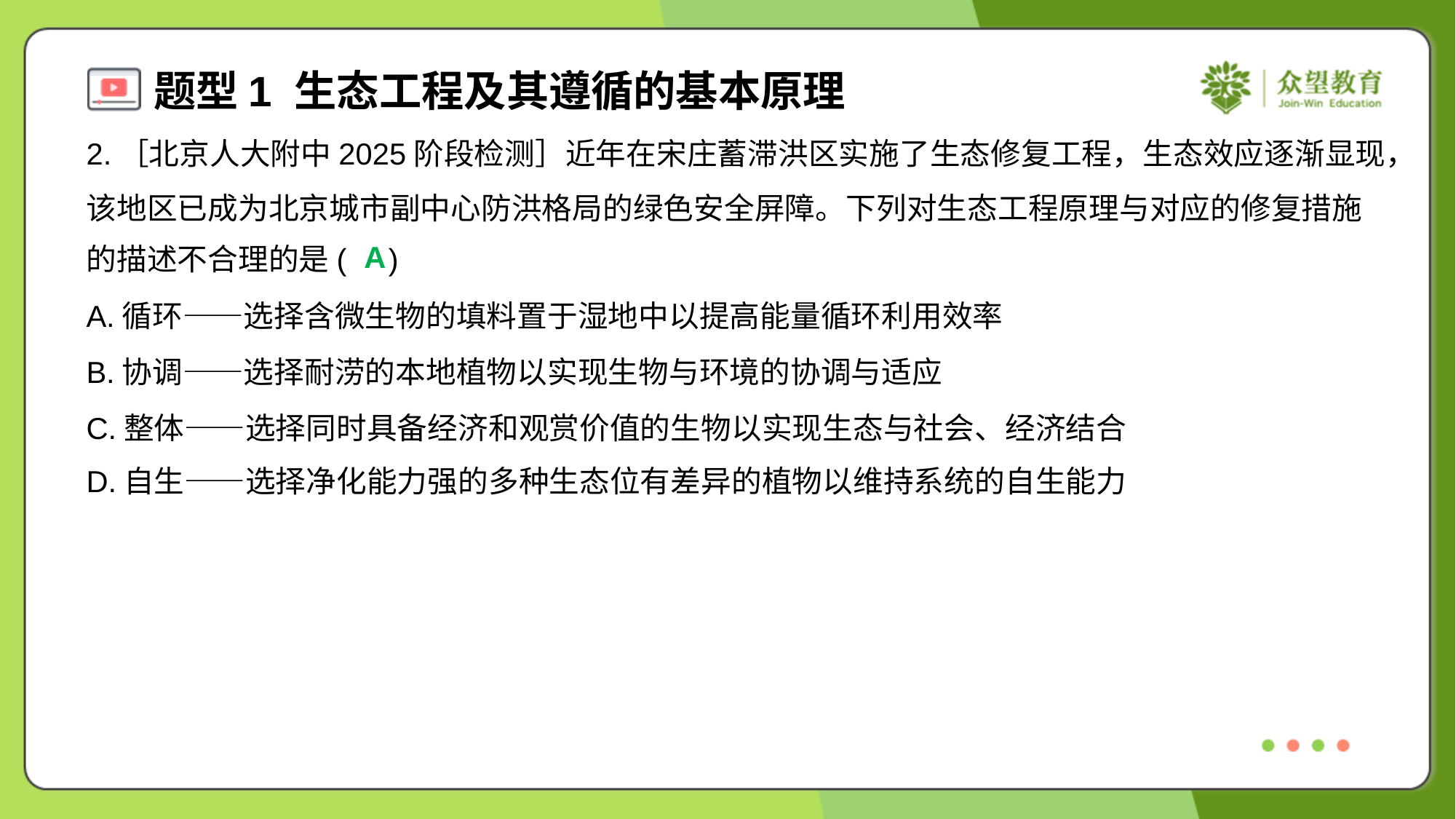

2.［北京人大附中2025阶段检测］近年在宋庄蓄滞洪区实施了生态修复工程，生态效应逐渐显现，
该地区已成为北京城市副中心防洪格局的绿色安全屏障。下列对生态工程原理与对应的修复措施
的描述不合理的是(     )
A
A.循环——选择含微生物的填料置于湿地中以提高能量循环利用效率
B.协调——选择耐涝的本地植物以实现生物与环境的协调与适应
C.整体——选择同时具备经济和观赏价值的生物以实现生态与社会、经济结合
D.自生——选择净化能力强的多种生态位有差异的植物以维持系统的自生能力